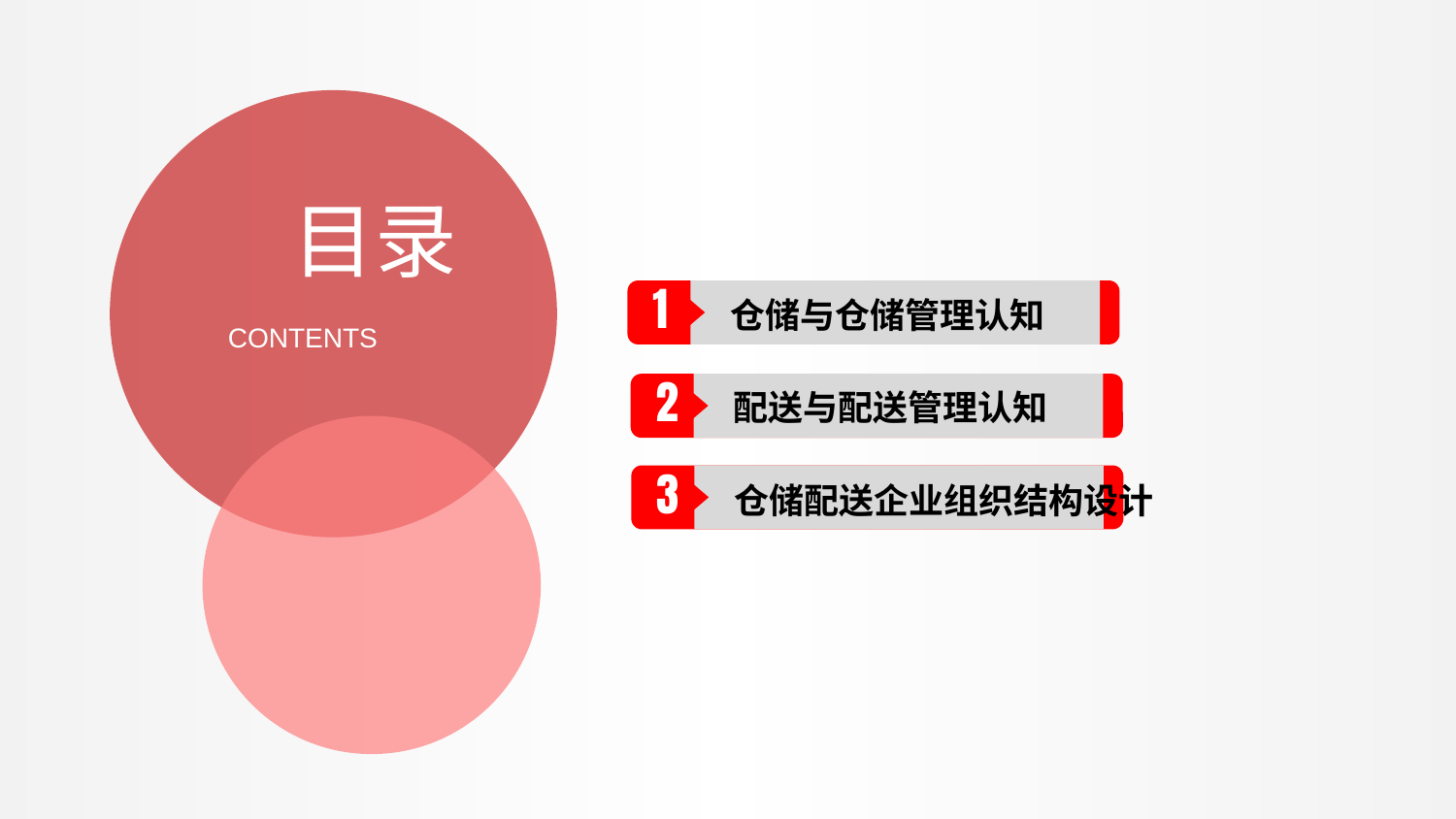

目录
1

仓储与仓储管理认知

CONTENTS
2

配送与配送管理认知

3

仓储配送企业组织结构设计